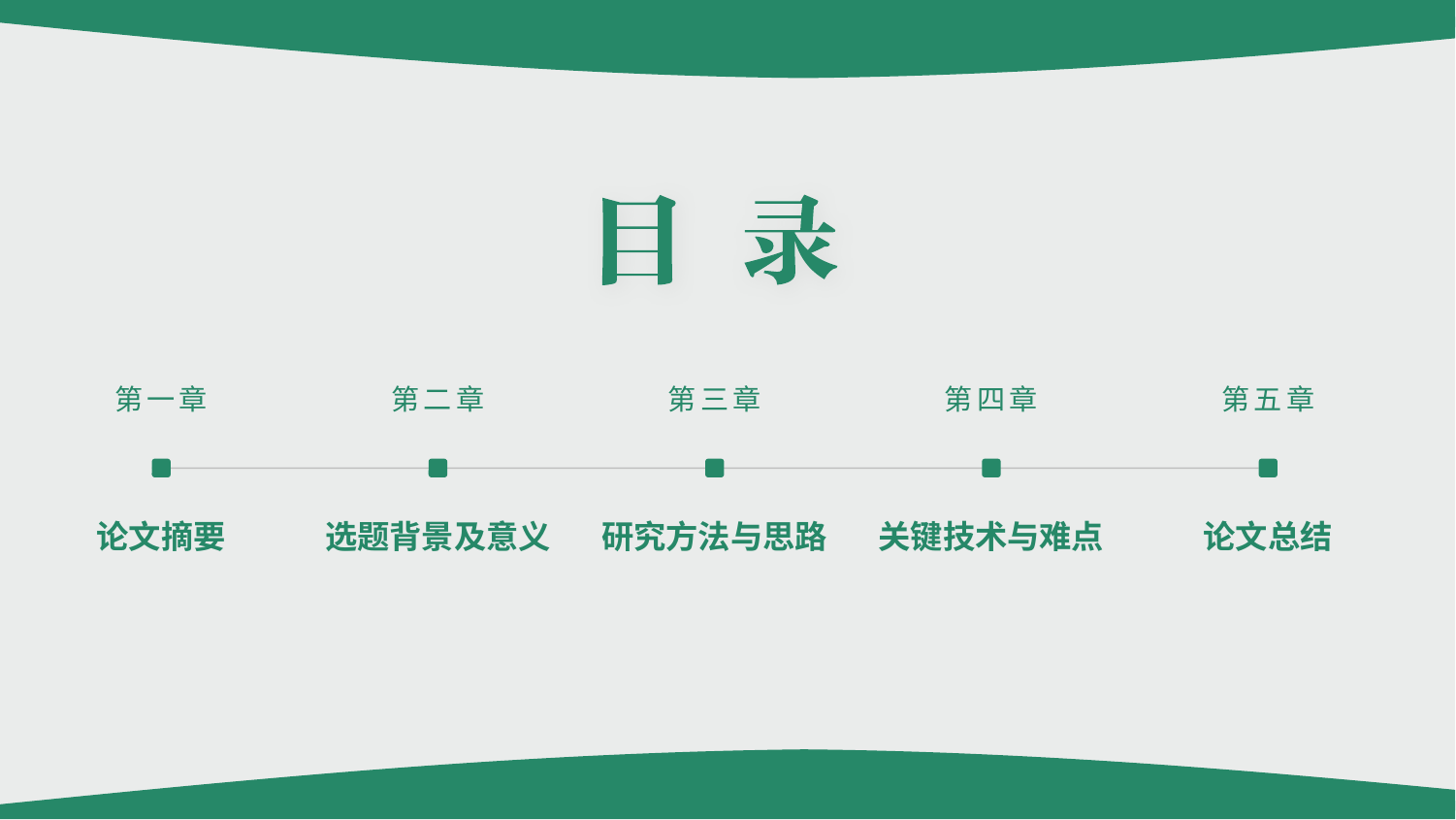

第一章
第二章
第三章
第四章
第五章

论文摘要
选题背景及意义
研究方法与思路
关键技术与难点
论文总结